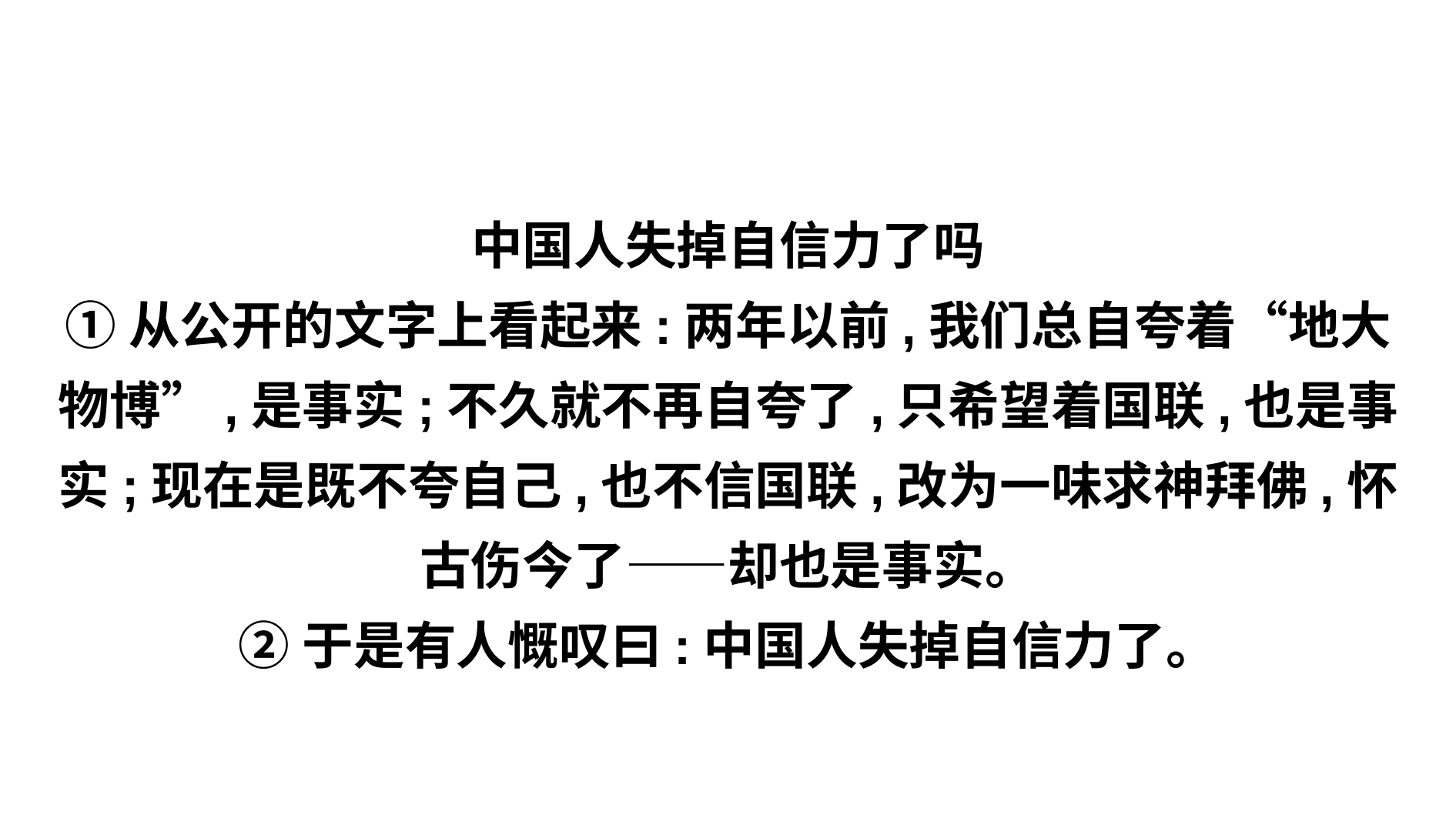

中国人失掉自信力了吗
①从公开的文字上看起来:两年以前,我们总自夸着“地大物博”,是事实;不久就不再自夸了,只希望着国联,也是事实;现在是既不夸自己,也不信国联,改为一味求神拜佛,怀古伤今了——却也是事实。
②于是有人慨叹曰:中国人失掉自信力了。